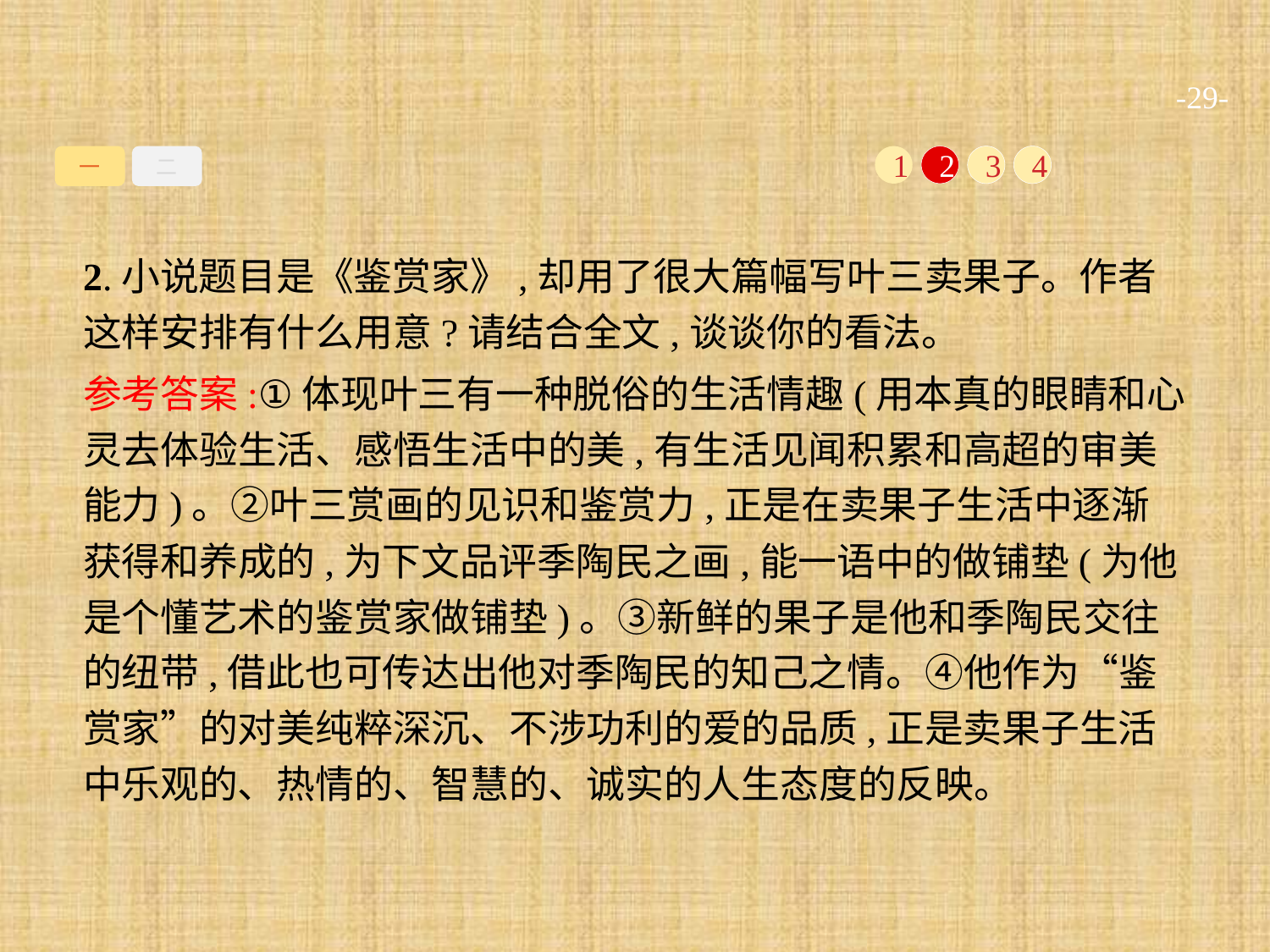

-29-
一
二
1
2
3
4
2.小说题目是《鉴赏家》,却用了很大篇幅写叶三卖果子。作者这样安排有什么用意?请结合全文,谈谈你的看法。
参考答案:①体现叶三有一种脱俗的生活情趣(用本真的眼睛和心灵去体验生活、感悟生活中的美,有生活见闻积累和高超的审美能力)。②叶三赏画的见识和鉴赏力,正是在卖果子生活中逐渐获得和养成的,为下文品评季陶民之画,能一语中的做铺垫(为他是个懂艺术的鉴赏家做铺垫)。③新鲜的果子是他和季陶民交往的纽带,借此也可传达出他对季陶民的知己之情。④他作为“鉴赏家”的对美纯粹深沉、不涉功利的爱的品质,正是卖果子生活中乐观的、热情的、智慧的、诚实的人生态度的反映。